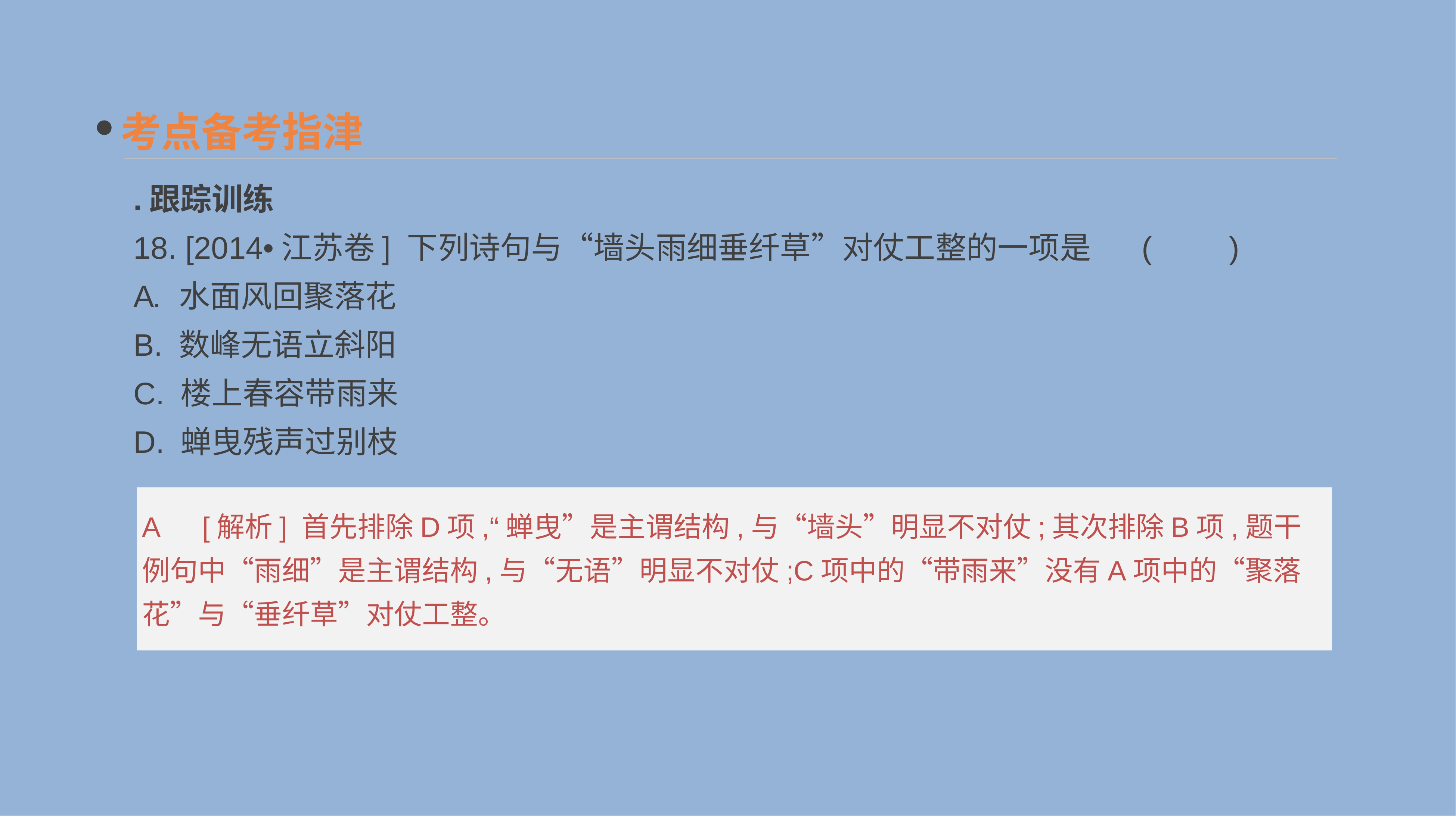

考点备考指津

.跟踪训练
18. [2014•江苏卷] 下列诗句与“墙头雨细垂纤草”对仗工整的一项是	(　　)
水面风回聚落花
B. 数峰无语立斜阳
C. 楼上春容带雨来
D. 蝉曳残声过别枝

A　[解析] 首先排除D项,“蝉曳”是主谓结构,与“墙头”明显不对仗;其次排除B项,题干例句中“雨细”是主谓结构,与“无语”明显不对仗;C项中的“带雨来”没有A项中的“聚落花”与“垂纤草”对仗工整。